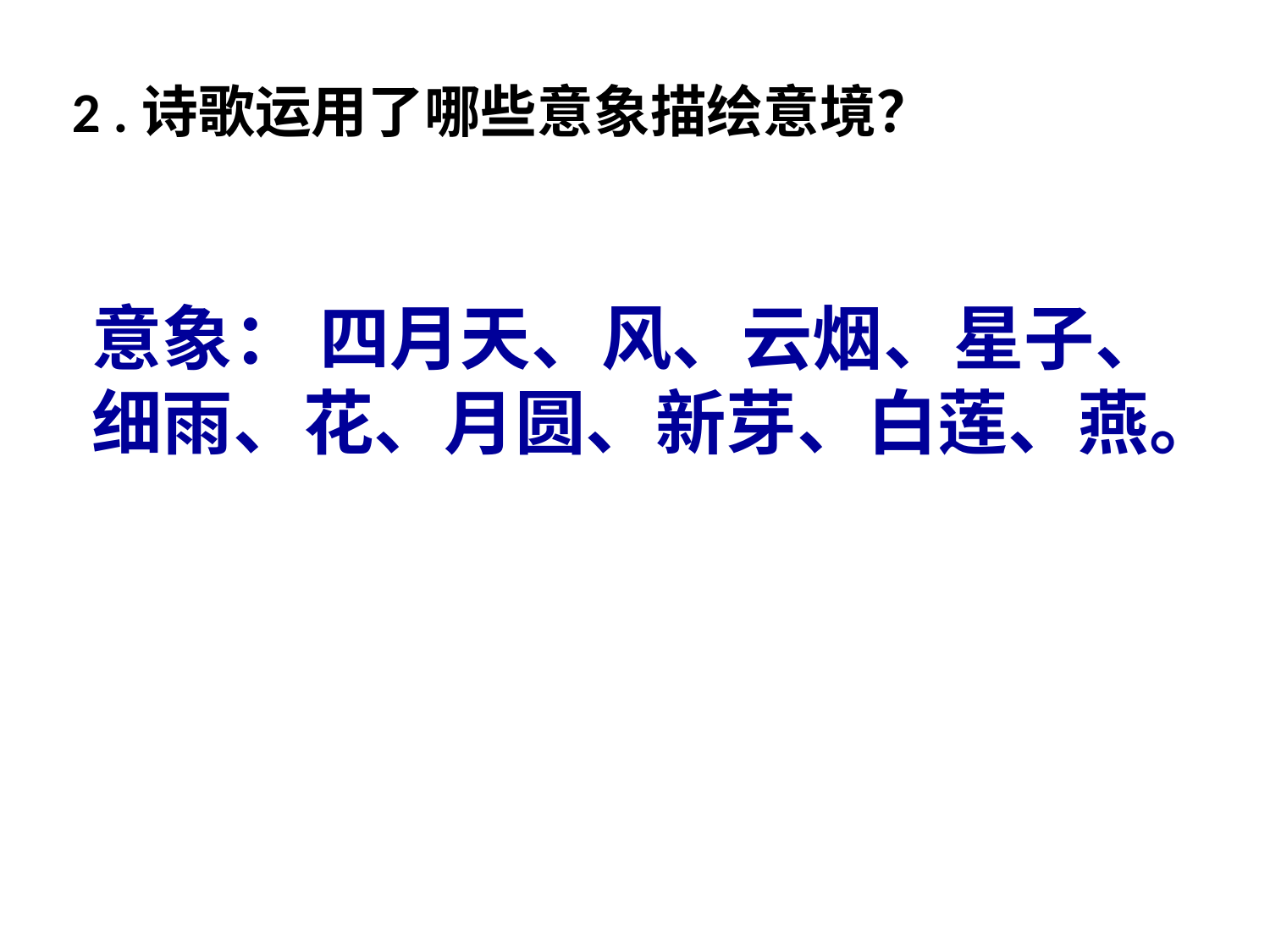

2 .诗歌运用了哪些意象描绘意境？
意象： 四月天、风、云烟、星子、细雨、花、月圆、新芽、白莲、燕。